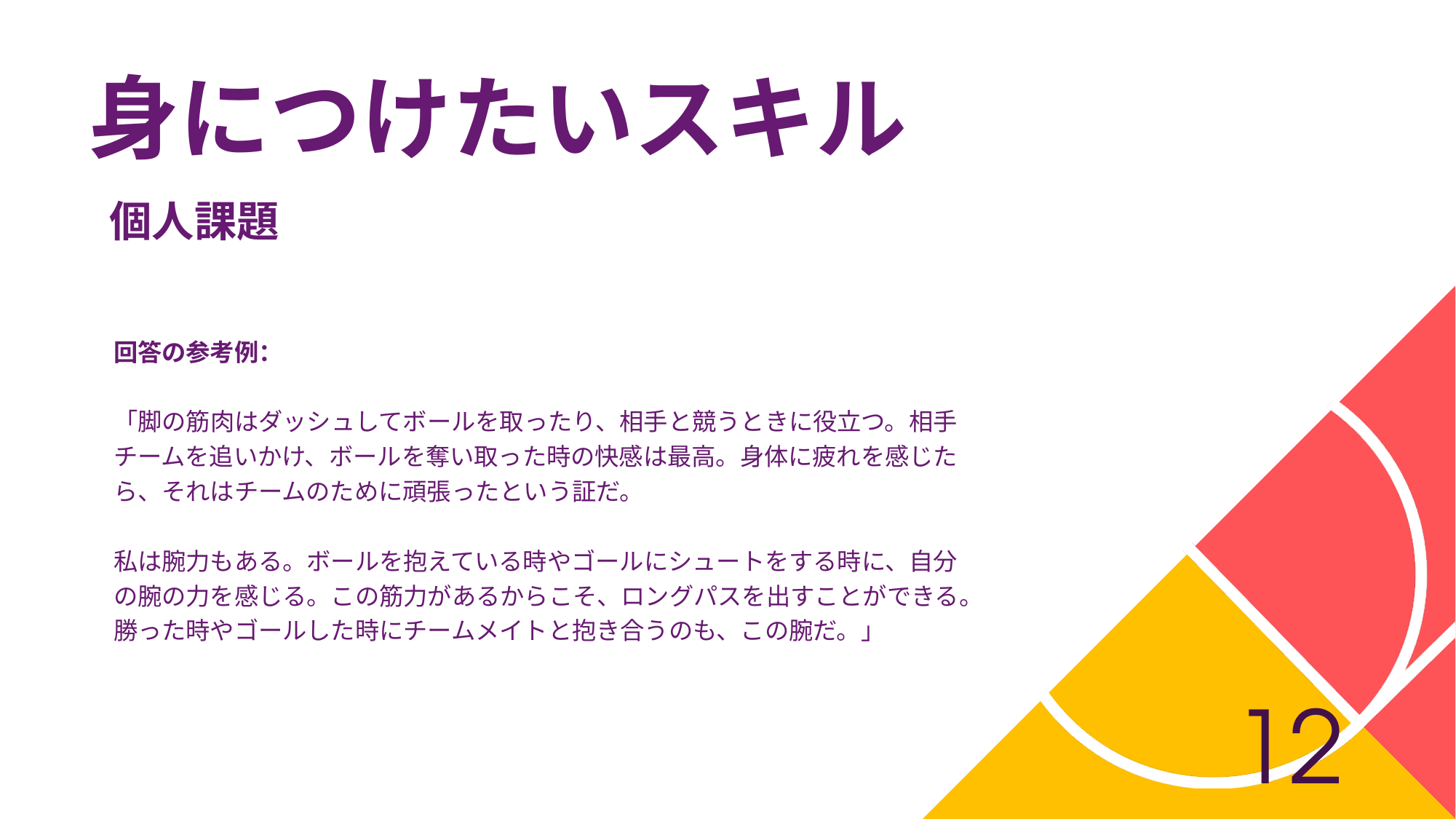

# 身につけたいスキル
個人課題
回答の参考例：

「脚の筋肉はダッシュしてボールを取ったり、相手と競うときに役立つ。相手チームを追いかけ、ボールを奪い取った時の快感は最高。身体に疲れを感じたら、それはチームのために頑張ったという証だ。

私は腕力もある。ボールを抱えている時やゴールにシュートをする時に、自分の腕の力を感じる。この筋力があるからこそ、ロングパスを出すことができる。勝った時やゴールした時にチームメイトと抱き合うのも、この腕だ。」
12